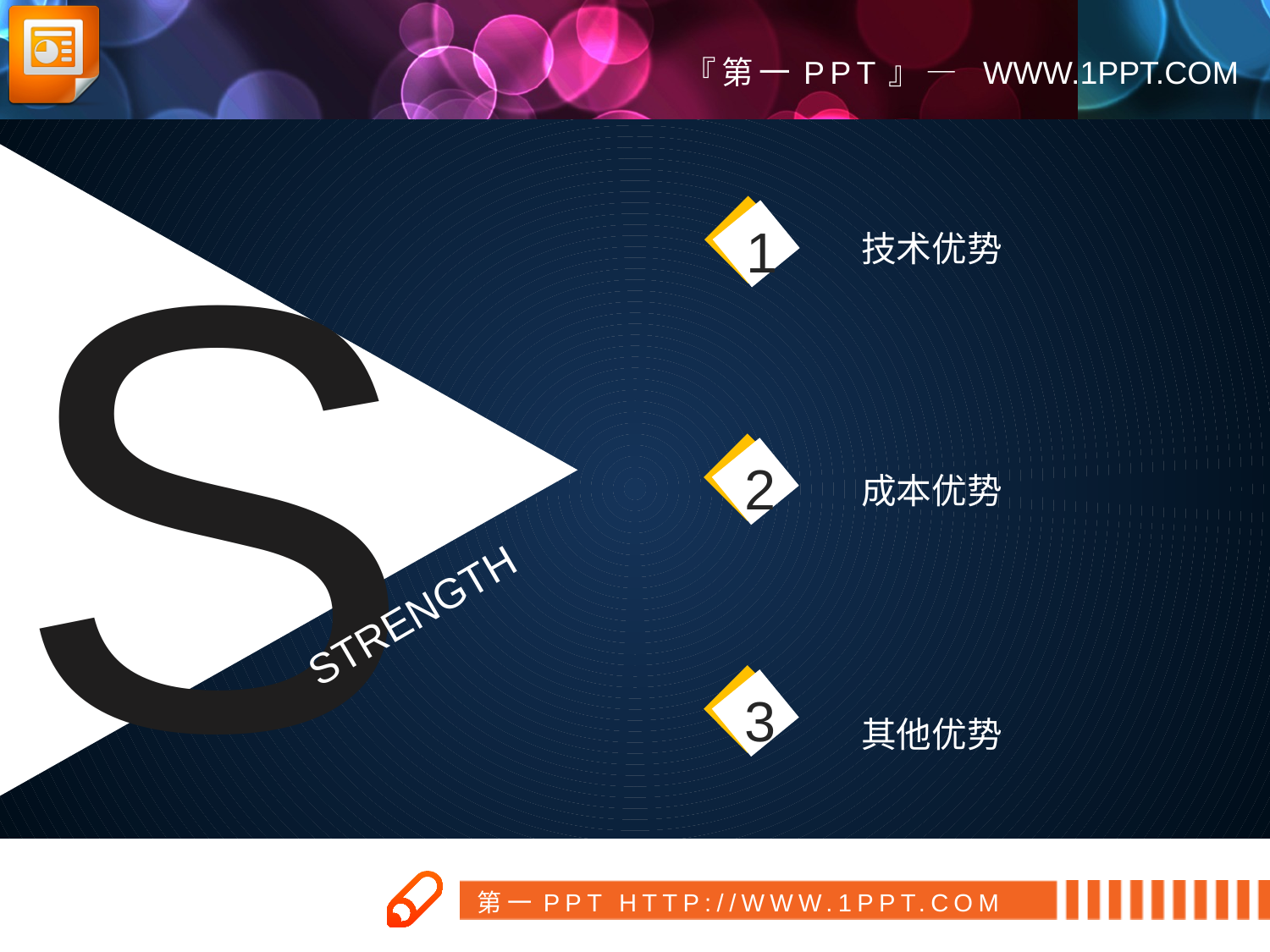

S

1
技术优势

2
成本优势
STRENGTH

3
其他优势